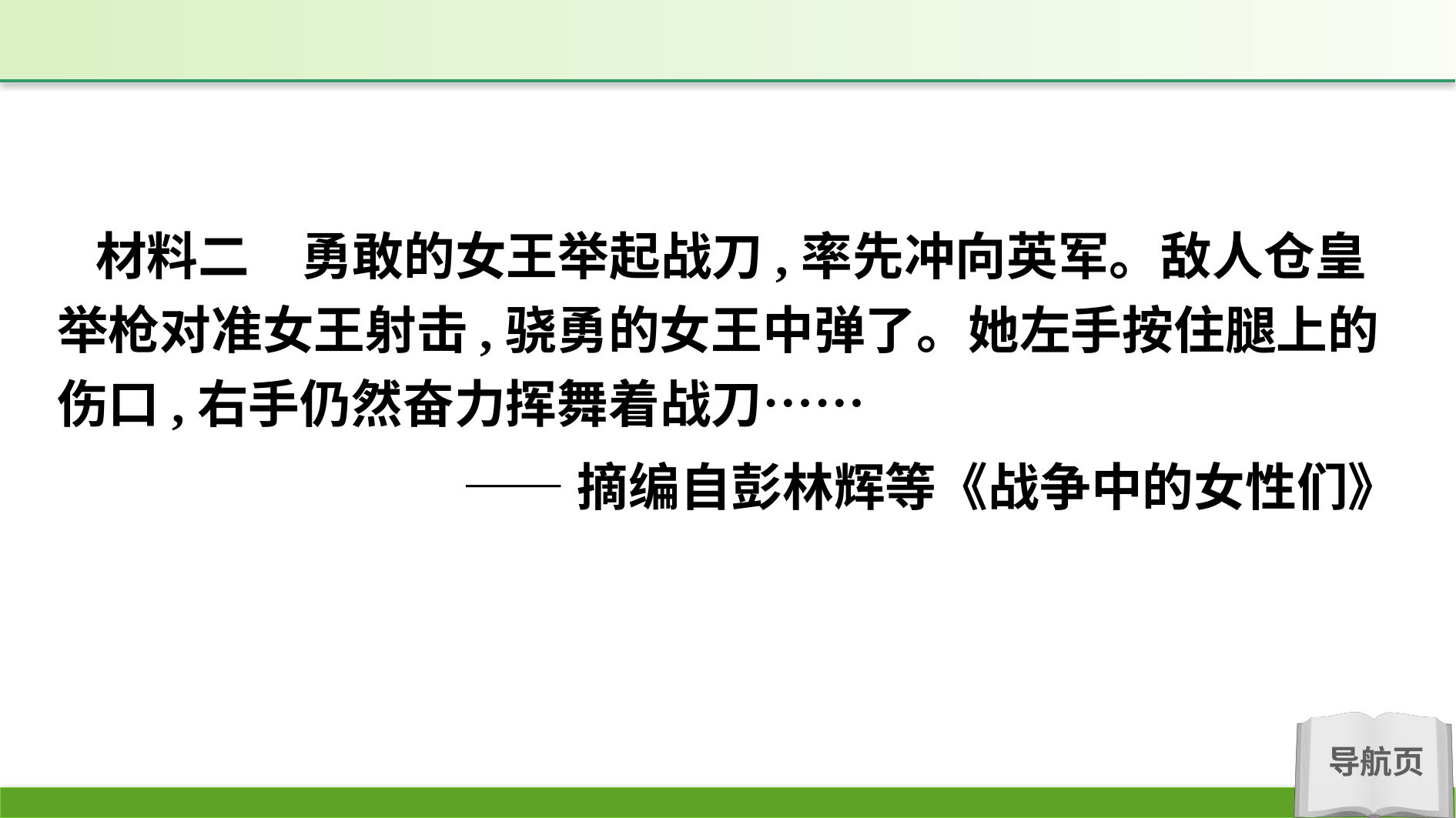

材料二　勇敢的女王举起战刀,率先冲向英军。敌人仓皇举枪对准女王射击,骁勇的女王中弹了。她左手按住腿上的伤口,右手仍然奋力挥舞着战刀……
——摘编自彭林辉等《战争中的女性们》